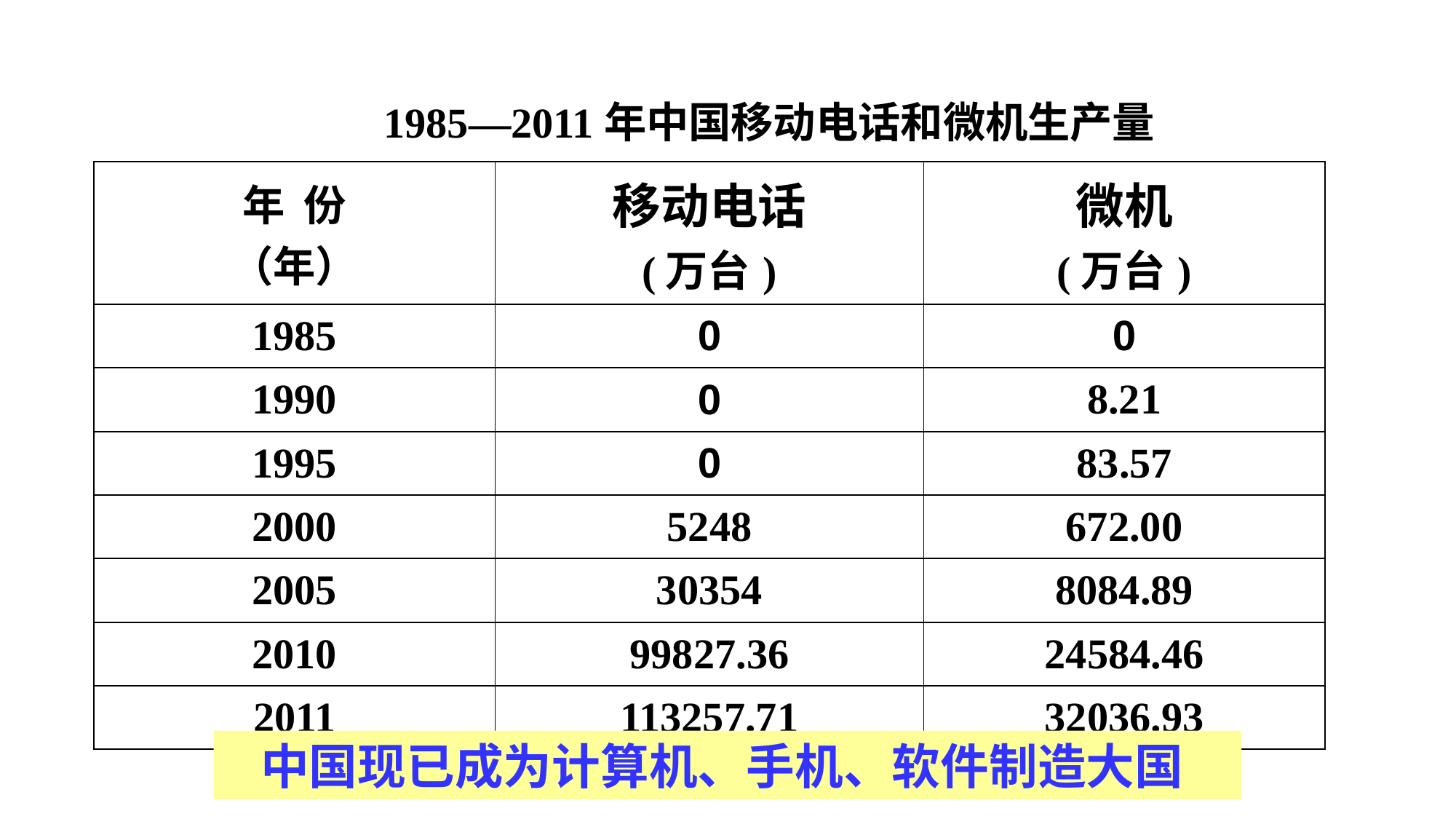

1985—2011年中国移动电话和微机生产量
| 年 份 （年） | 移动电话 (万台) | 微机 (万台) |
| --- | --- | --- |
| 1985 | 0 | 0 |
| 1990 | 0 | 8.21 |
| 1995 | 0 | 83.57 |
| 2000 | 5248 | 672.00 |
| 2005 | 30354 | 8084.89 |
| 2010 | 99827.36 | 24584.46 |
| 2011 | 113257.71 | 32036.93 |
中国现已成为计算机、手机、软件制造大国